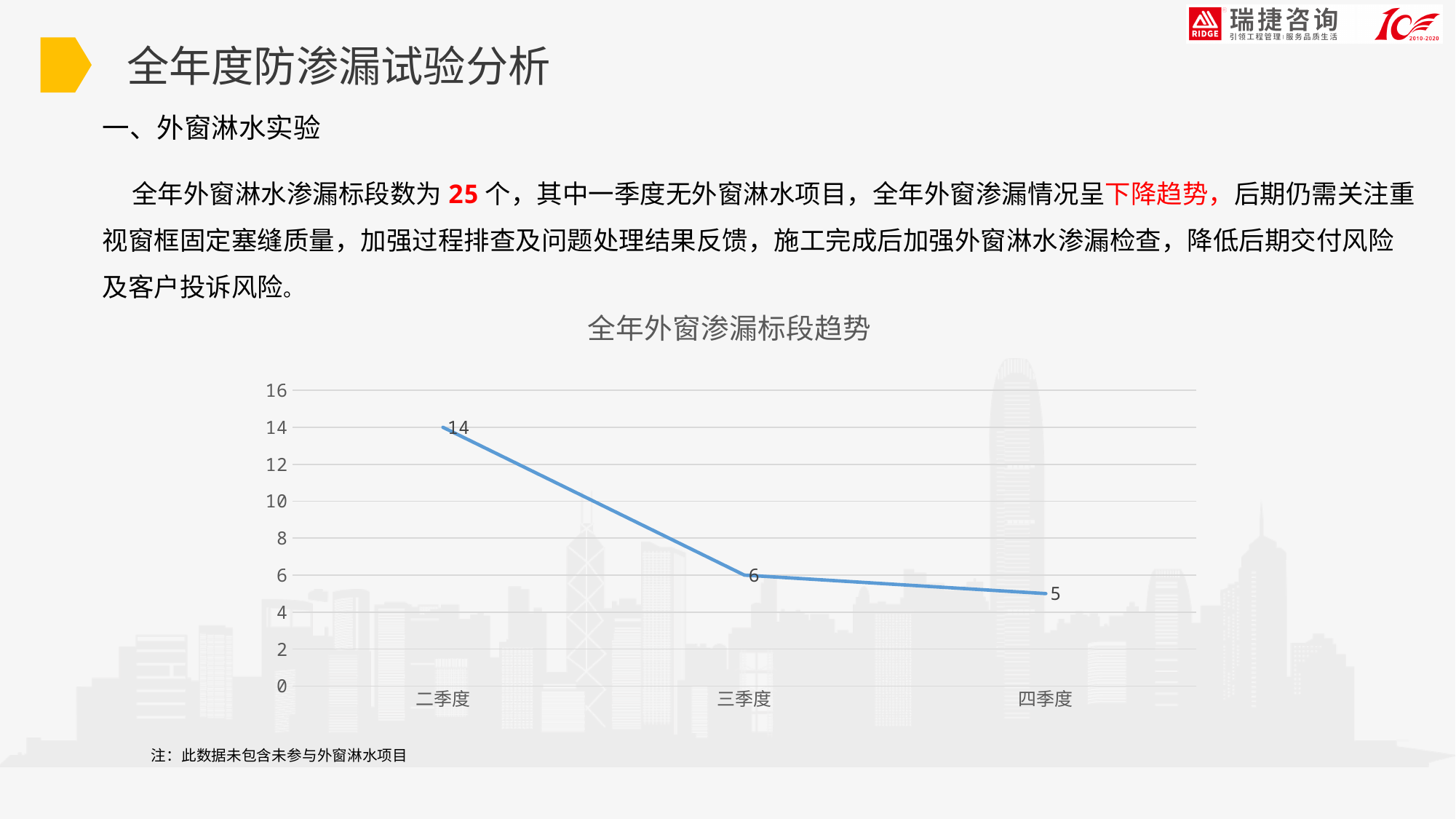

全年度防渗漏试验分析

一、外窗淋水实验
    全年外窗淋水渗漏标段数为25个，其中一季度无外窗淋水项目，全年外窗渗漏情况呈下降趋势，后期仍需关注重视窗框固定塞缝质量，加强过程排查及问题处理结果反馈，施工完成后加强外窗淋水渗漏检查，降低后期交付风险及客户投诉风险。

### Chart: 全年外窗渗漏标段趋势

| Category | 系列 1 |
|---|---|
| 二季度 | 14.0 |
| 三季度 | 6.0 |
| 四季度 | 5.0 |
注：此数据未包含未参与外窗淋水项目